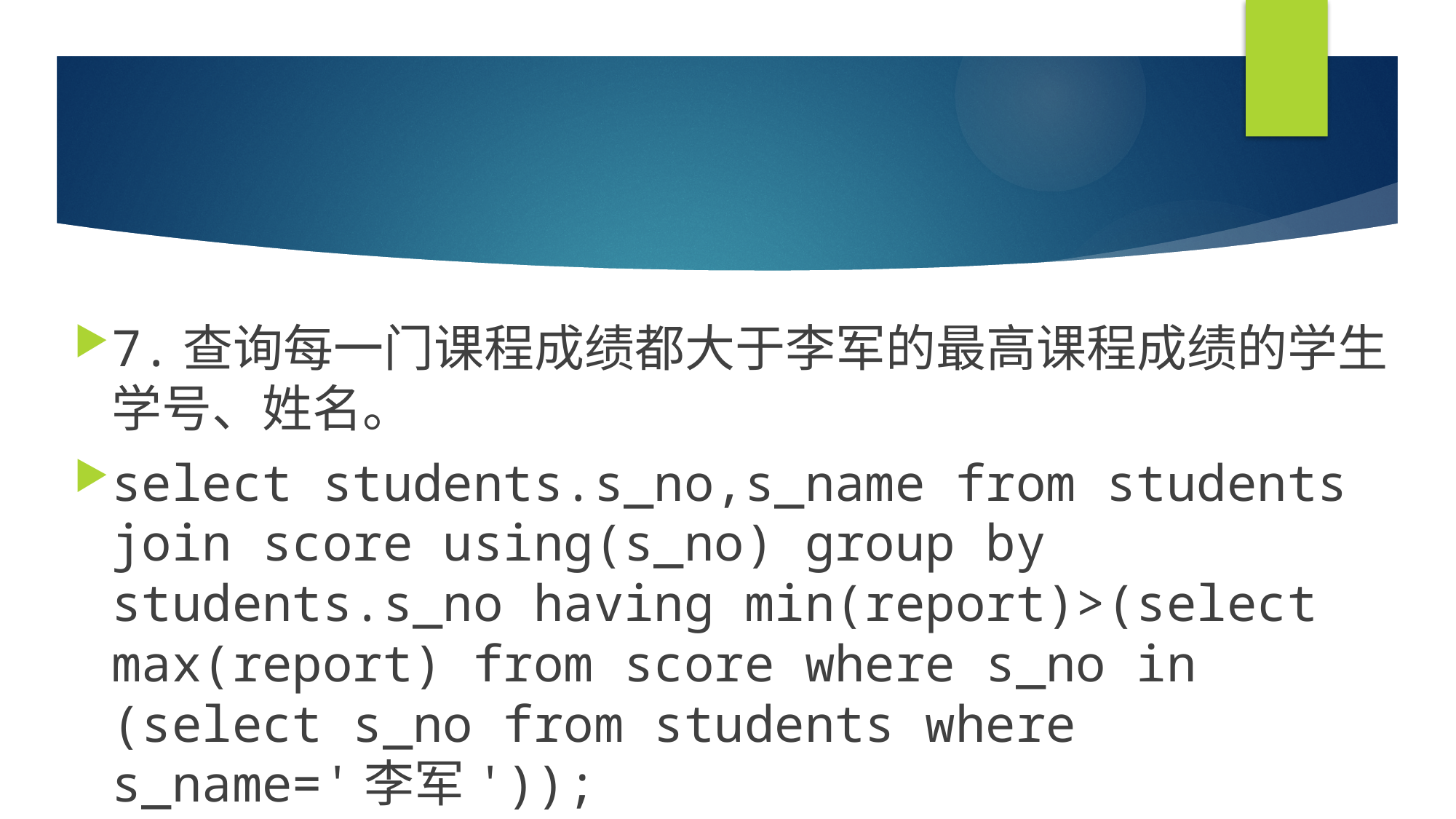

#
7.查询每一门课程成绩都大于李军的最高课程成绩的学生学号、姓名。
select students.s_no,s_name from students join score using(s_no) group by students.s_no having min(report)>(select max(report) from score where s_no in (select s_no from students where s_name='李军'));